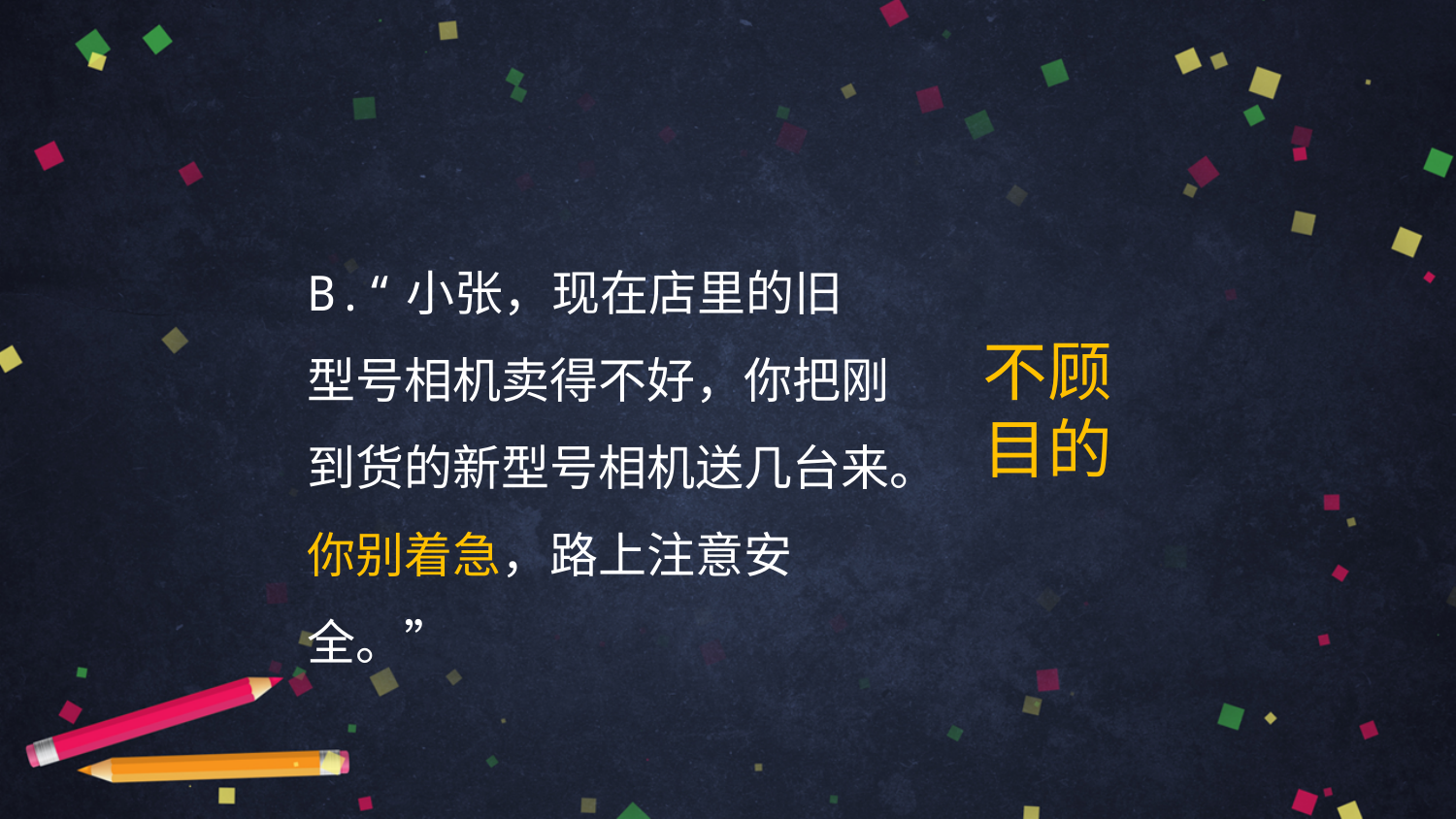

B.“小张，现在店里的旧型号相机卖得不好，你把刚到货的新型号相机送几台来。你别着急，路上注意安全。”
不顾
目的